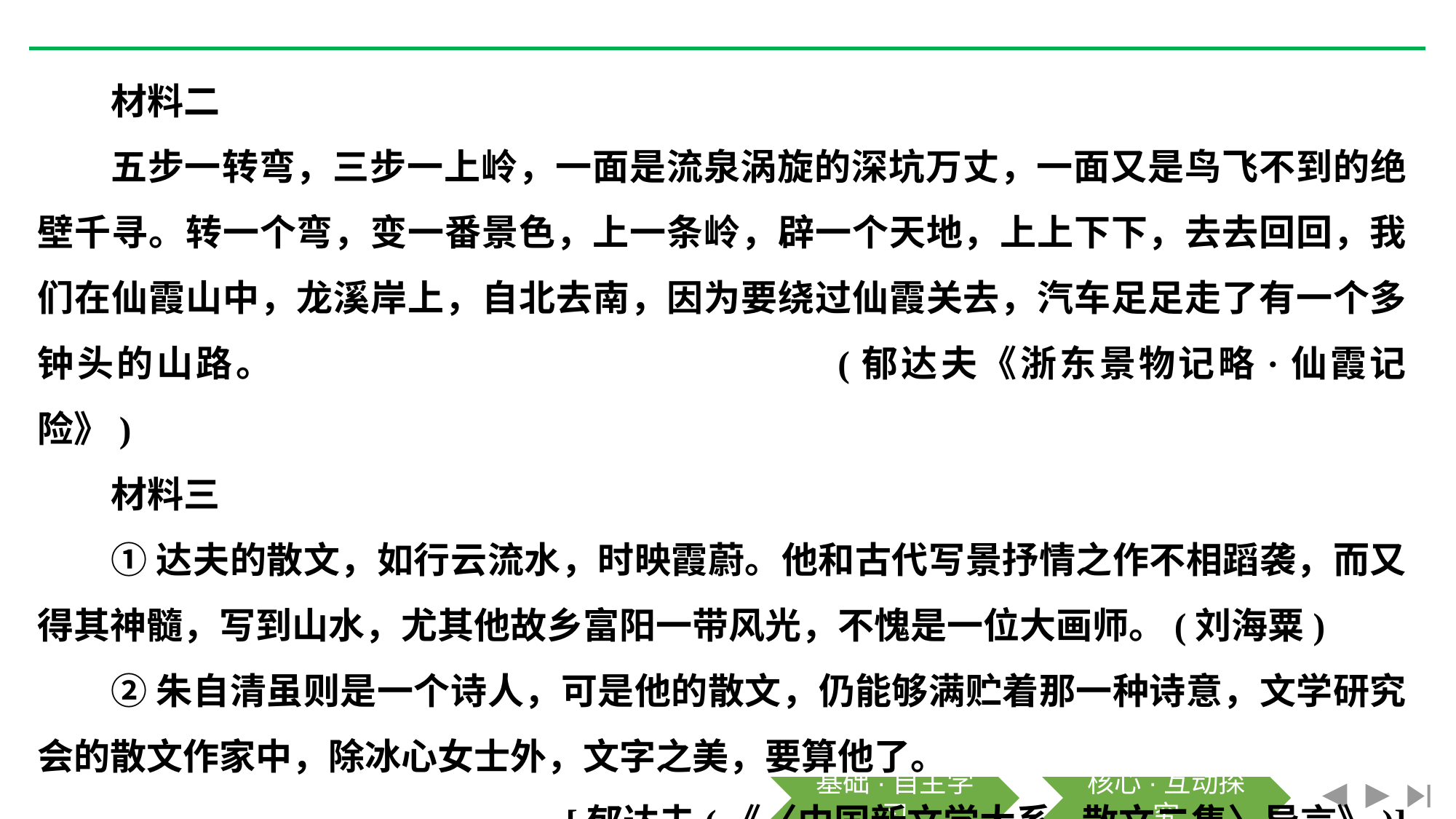

材料二
五步一转弯，三步一上岭，一面是流泉涡旋的深坑万丈，一面又是鸟飞不到的绝壁千寻。转一个弯，变一番景色，上一条岭，辟一个天地，上上下下，去去回回，我们在仙霞山中，龙溪岸上，自北去南，因为要绕过仙霞关去，汽车足足走了有一个多钟头的山路。					(郁达夫《浙东景物记略·仙霞记险》)
材料三
①达夫的散文，如行云流水，时映霞蔚。他和古代写景抒情之作不相蹈袭，而又得其神髓，写到山水，尤其他故乡富阳一带风光，不愧是一位大画师。(刘海粟)
②朱自清虽则是一个诗人，可是他的散文，仍能够满贮着那一种诗意，文学研究会的散文作家中，除冰心女士外，文字之美，要算他了。
[郁达夫(《〈中国新文学大系·散文二集〉导言》)]